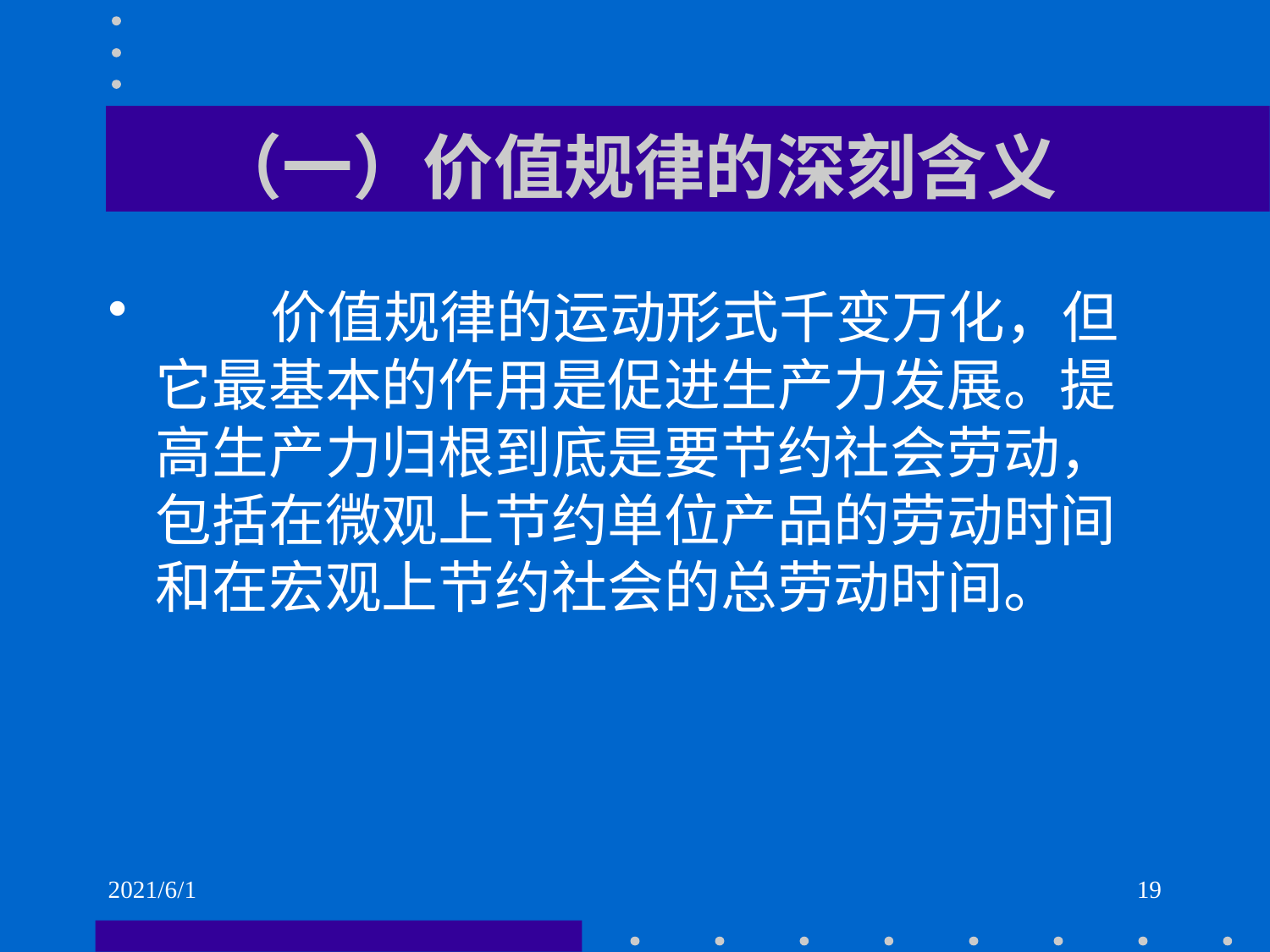

# （一）价值规律的深刻含义
        价值规律的运动形式千变万化，但它最基本的作用是促进生产力发展。提高生产力归根到底是要节约社会劳动，包括在微观上节约单位产品的劳动时间和在宏观上节约社会的总劳动时间。
2021/6/1
19